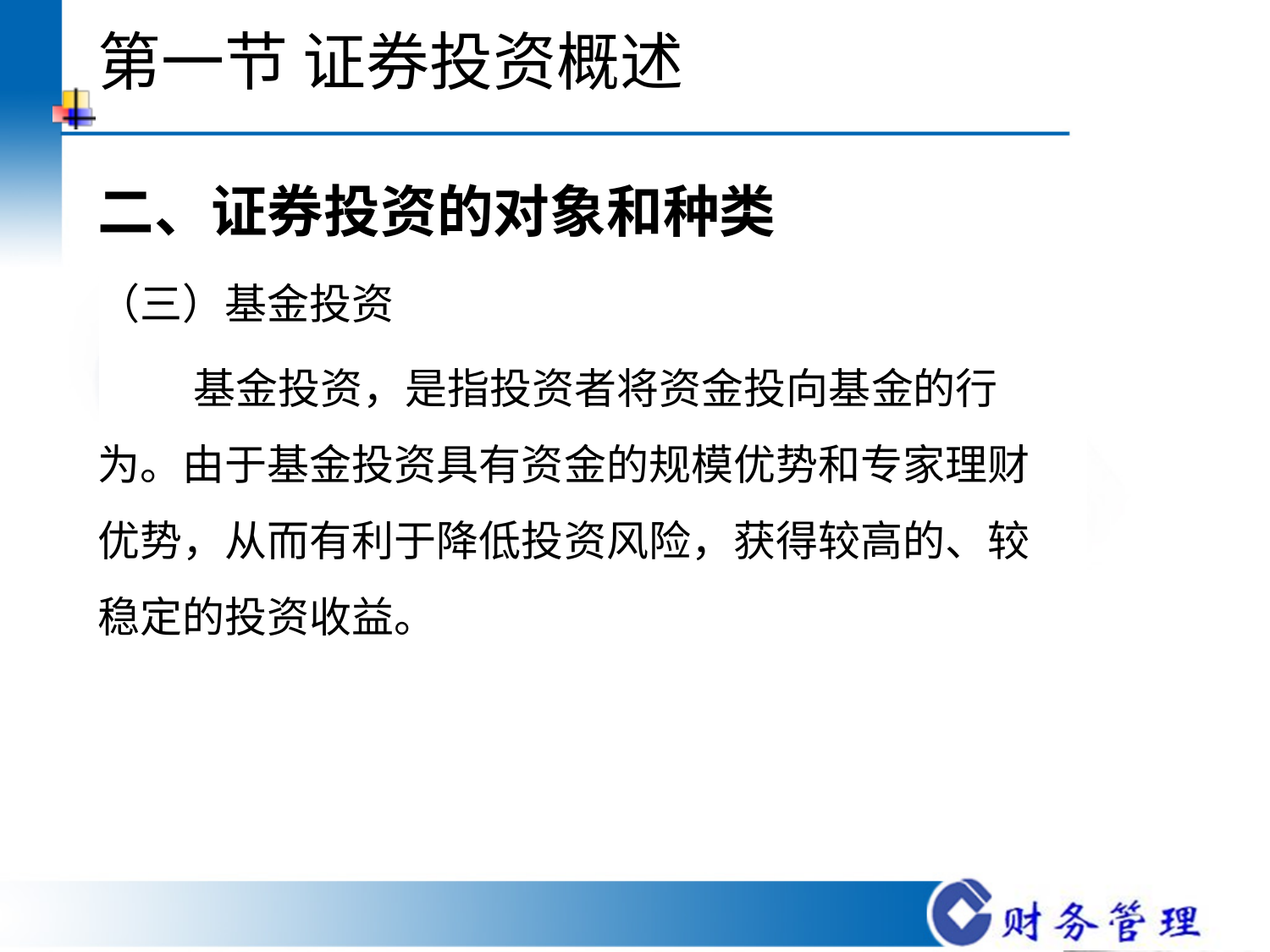

# 第一节 证券投资概述
二、证券投资的对象和种类
（三）基金投资
         基金投资，是指投资者将资金投向基金的行为。由于基金投资具有资金的规模优势和专家理财优势，从而有利于降低投资风险，获得较高的、较稳定的投资收益。
7